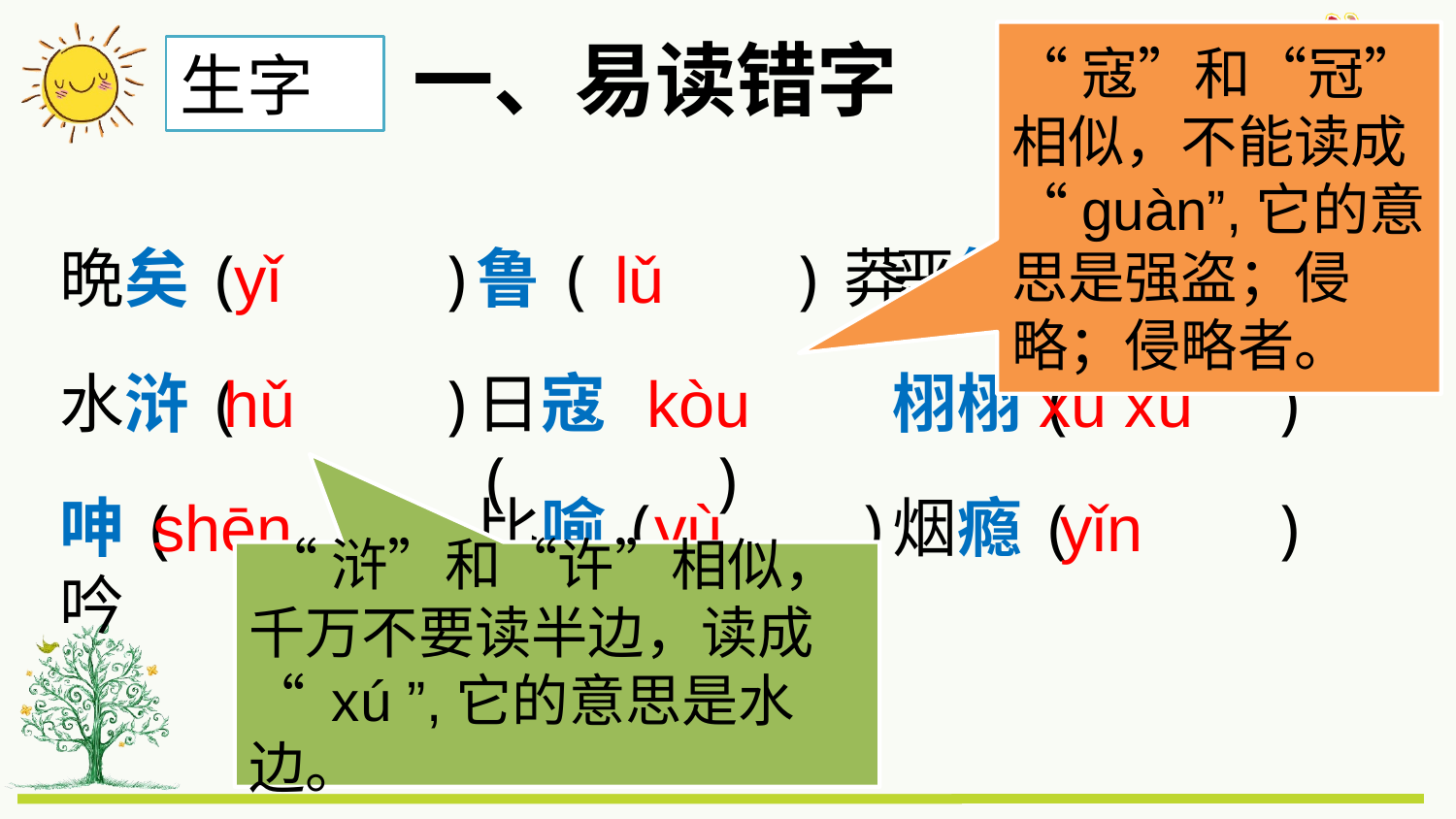

一、易读错字
“寇”和“冠”相似，不能读成“guàn”,它的意思是强盗；侵略；侵略者。
生字
晩矣(     )
yǐ
鲁(     )莽
恶煞(     )
shà
lǔ
水浒(     )
hǔ
日寇(     )
kòu
栩栩(     )
xǔ xǔ
呻(     )吟
shēn
比喻(     )
yù
烟瘾(     )
yǐn
 “浒”和“许”相似，千万不要读半边，读成“ xú ”,它的意思是水边。